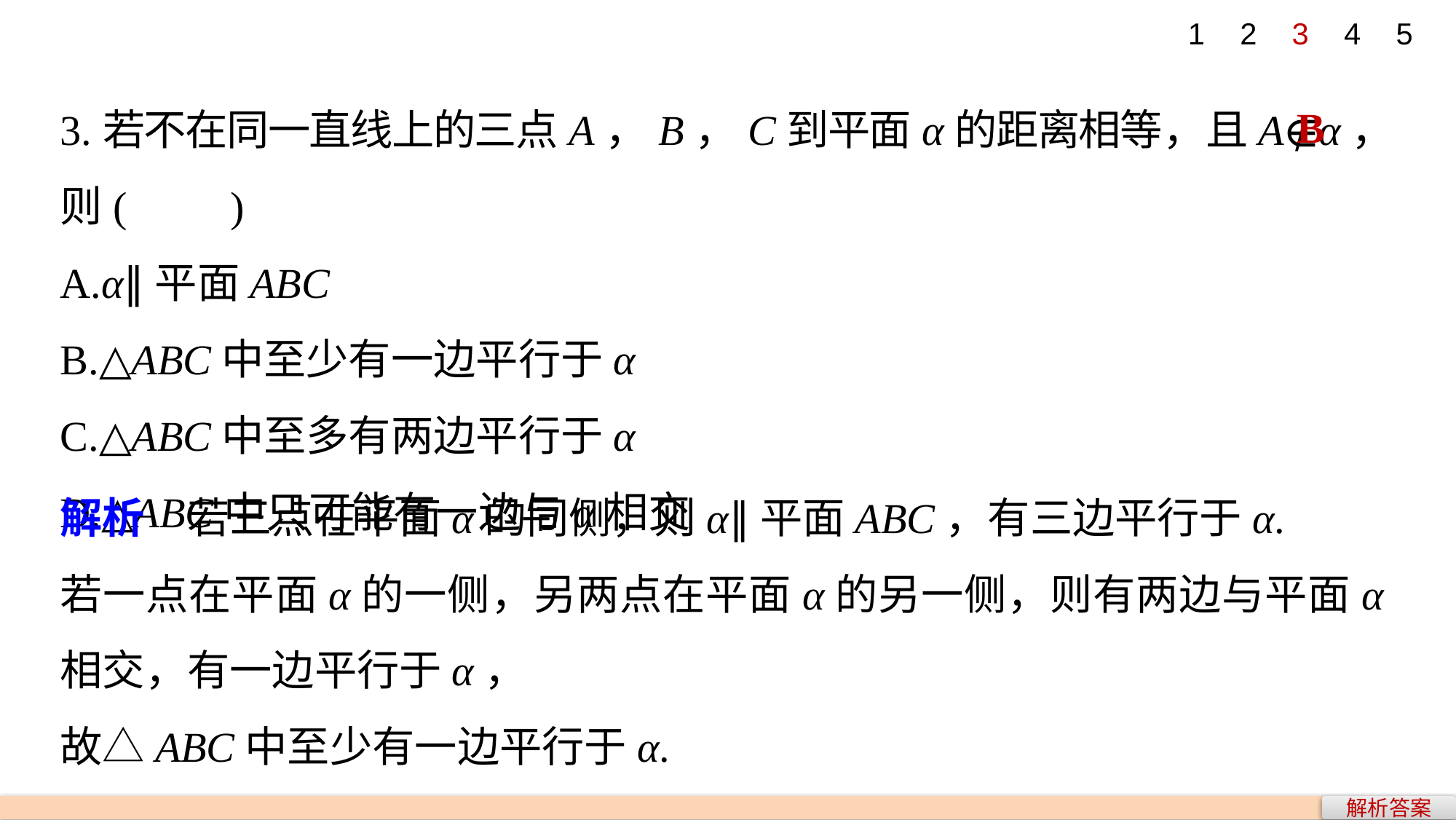

1
2
3
4
5
3.若不在同一直线上的三点A，B，C到平面α的距离相等，且A∉α，则(　　)
A.α∥平面ABC
B.△ABC中至少有一边平行于α
C.△ABC中至多有两边平行于α
D.△ABC中只可能有一边与α相交
B
解析　若三点在平面α的同侧，则α∥平面ABC，有三边平行于α.
若一点在平面α的一侧，另两点在平面α的另一侧，则有两边与平面α相交，有一边平行于α，
故△ABC中至少有一边平行于α.
解析答案